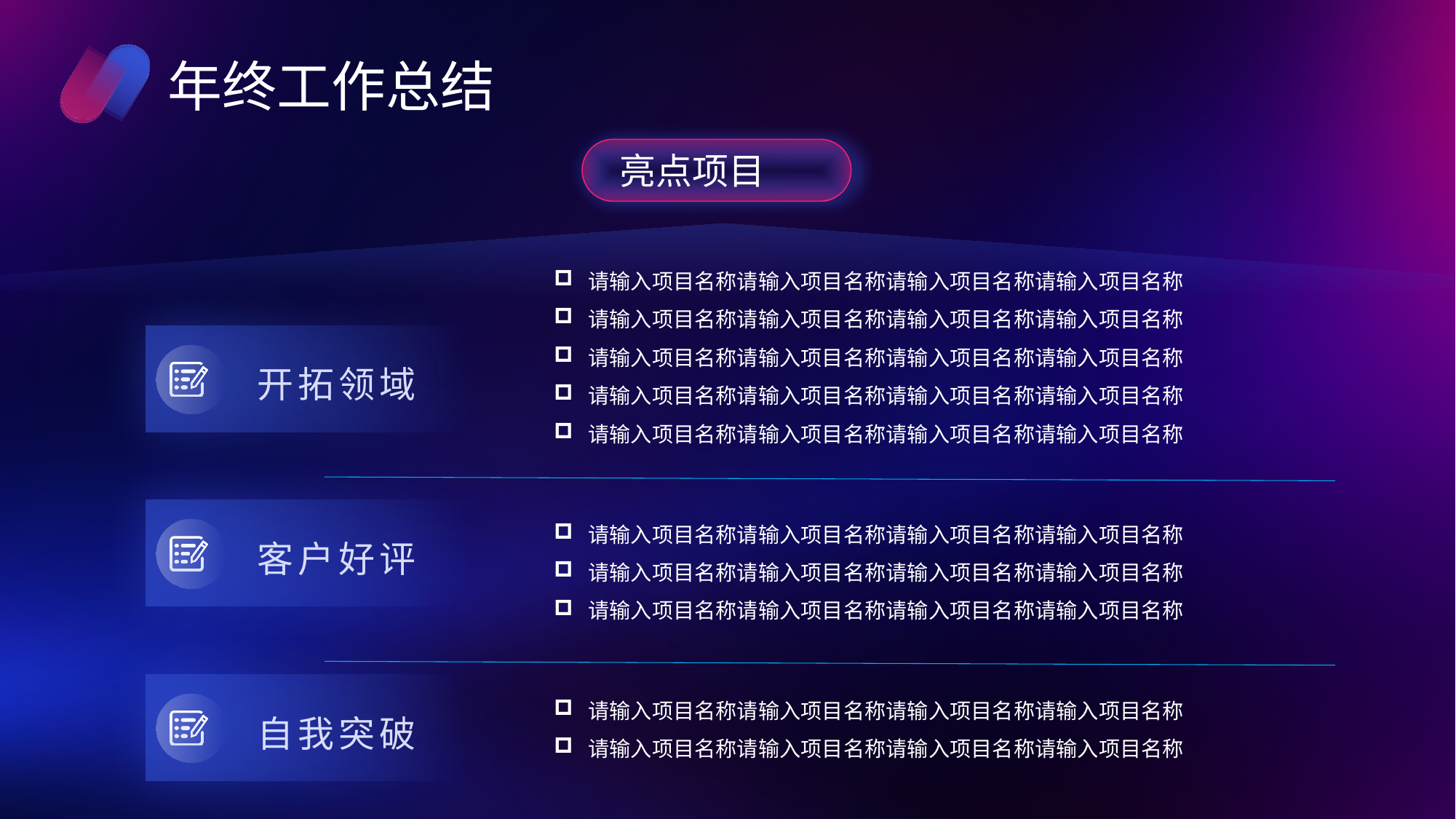

年终工作总结

亮点项目

请输入项目名称请输入项目名称请输入项目名称请输入项目名称
请输入项目名称请输入项目名称请输入项目名称请输入项目名称
请输入项目名称请输入项目名称请输入项目名称请输入项目名称
请输入项目名称请输入项目名称请输入项目名称请输入项目名称
请输入项目名称请输入项目名称请输入项目名称请输入项目名称

开拓领域

客户好评
请输入项目名称请输入项目名称请输入项目名称请输入项目名称
请输入项目名称请输入项目名称请输入项目名称请输入项目名称
请输入项目名称请输入项目名称请输入项目名称请输入项目名称

自我突破
请输入项目名称请输入项目名称请输入项目名称请输入项目名称
请输入项目名称请输入项目名称请输入项目名称请输入项目名称